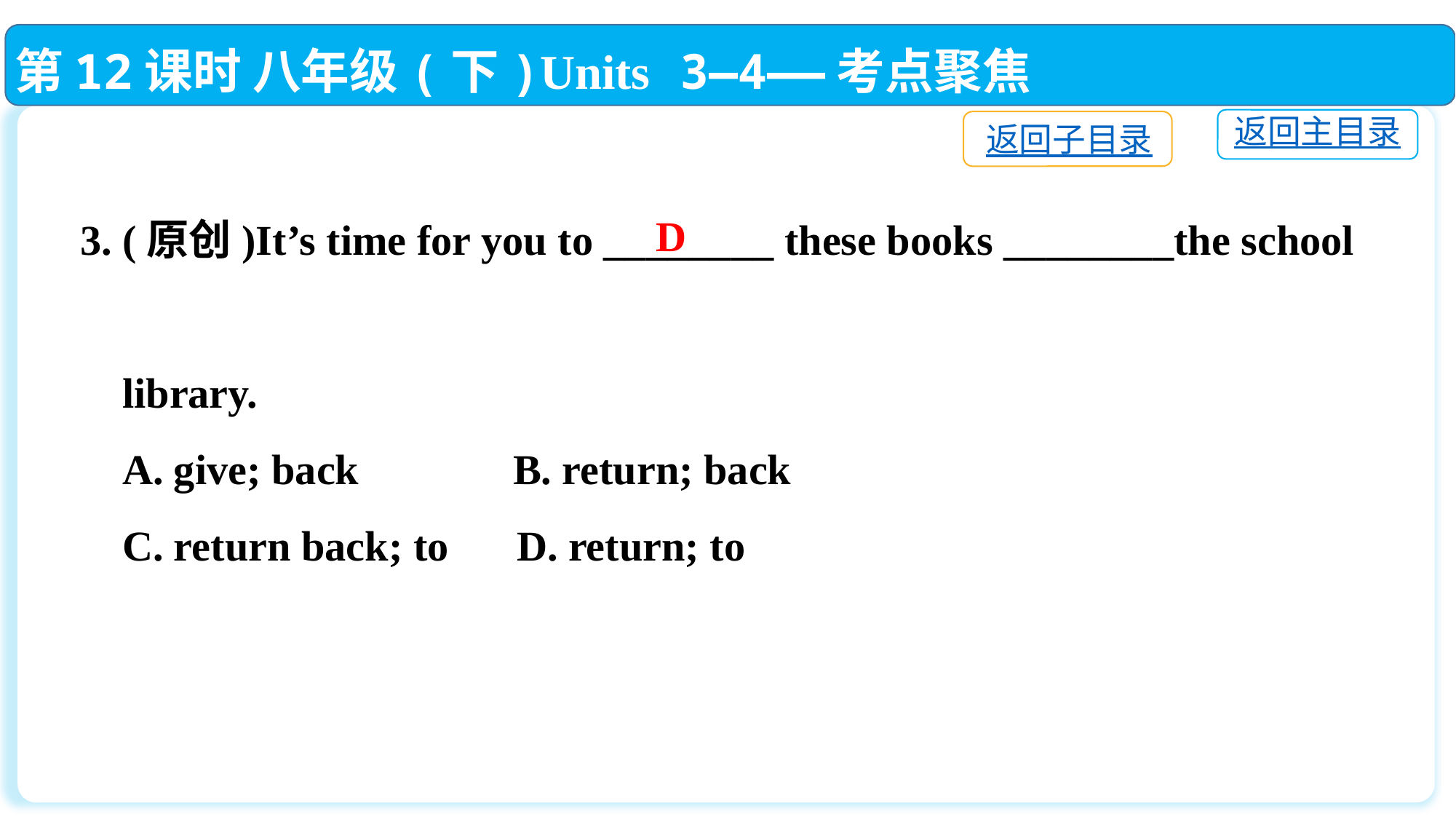

第12课时 八年级(下)Units 3—4——考点聚焦

返回主目录

返回子目录
3. (原创)It’s time for you to ________ these books ________the school
    library.
    A. give; back	          B. return; back
    C. return back; to	D. return; to

D